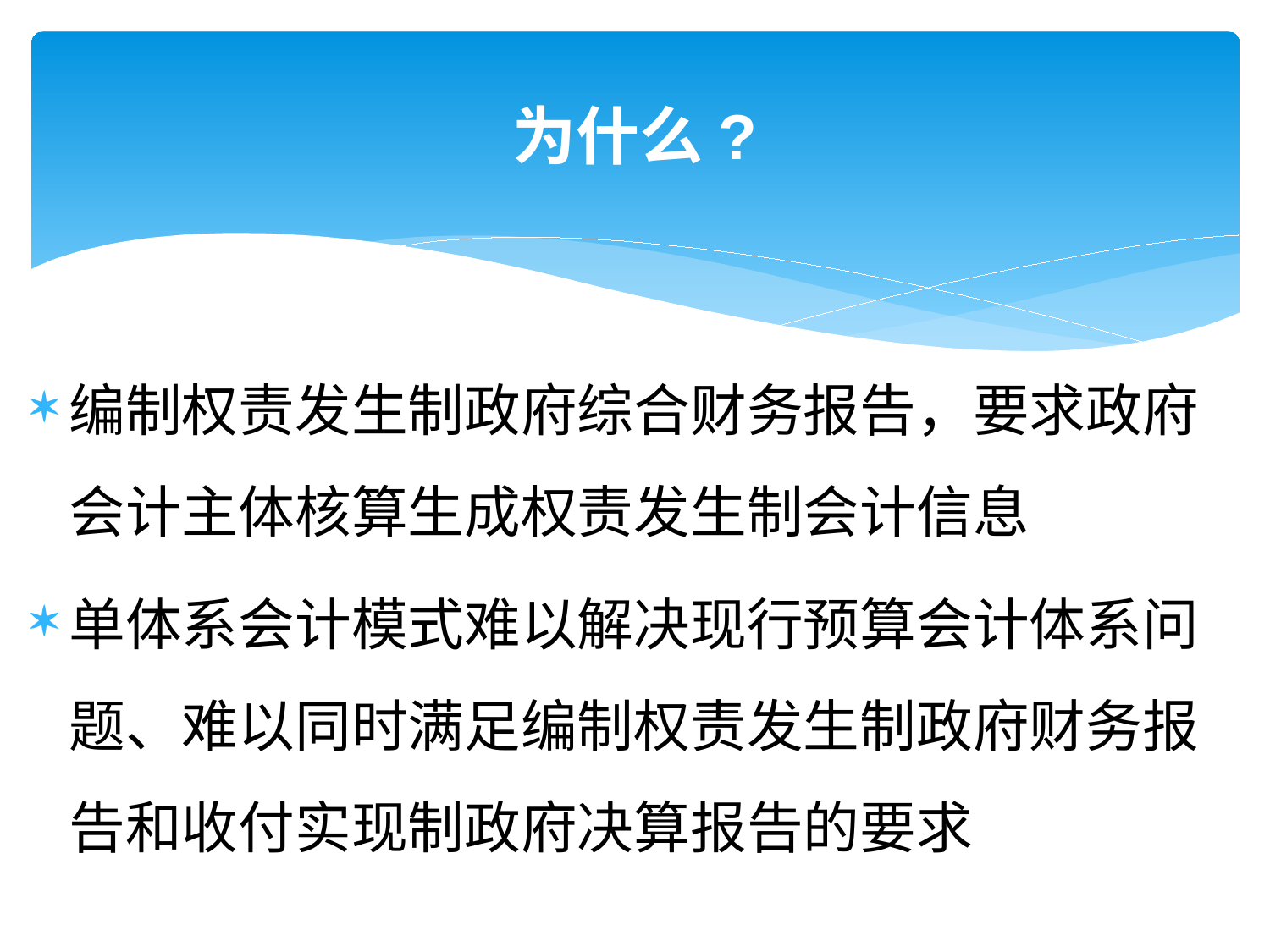

# 为什么?
编制权责发生制政府综合财务报告，要求政府会计主体核算生成权责发生制会计信息
单体系会计模式难以解决现行预算会计体系问题、难以同时满足编制权责发生制政府财务报告和收付实现制政府决算报告的要求